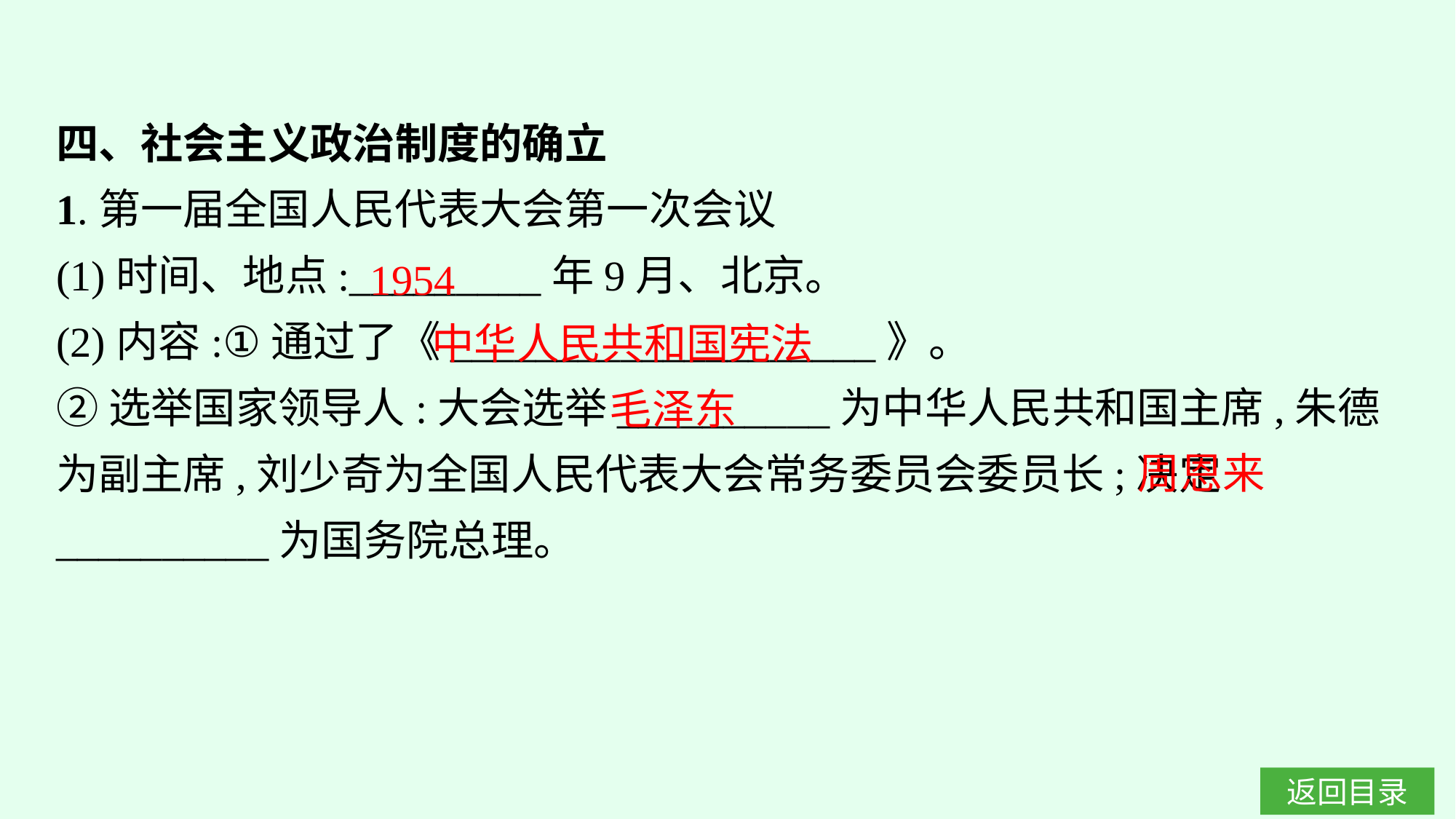

四、社会主义政治制度的确立
1.第一届全国人民代表大会第一次会议
(1)时间、地点:_________年9月、北京。
(2)内容:①通过了《____________________》。
②选举国家领导人:大会选举__________为中华人民共和国主席,朱德为副主席,刘少奇为全国人民代表大会常务委员会委员长;决定__________为国务院总理。
1954
中华人民共和国宪法
毛泽东
周恩来